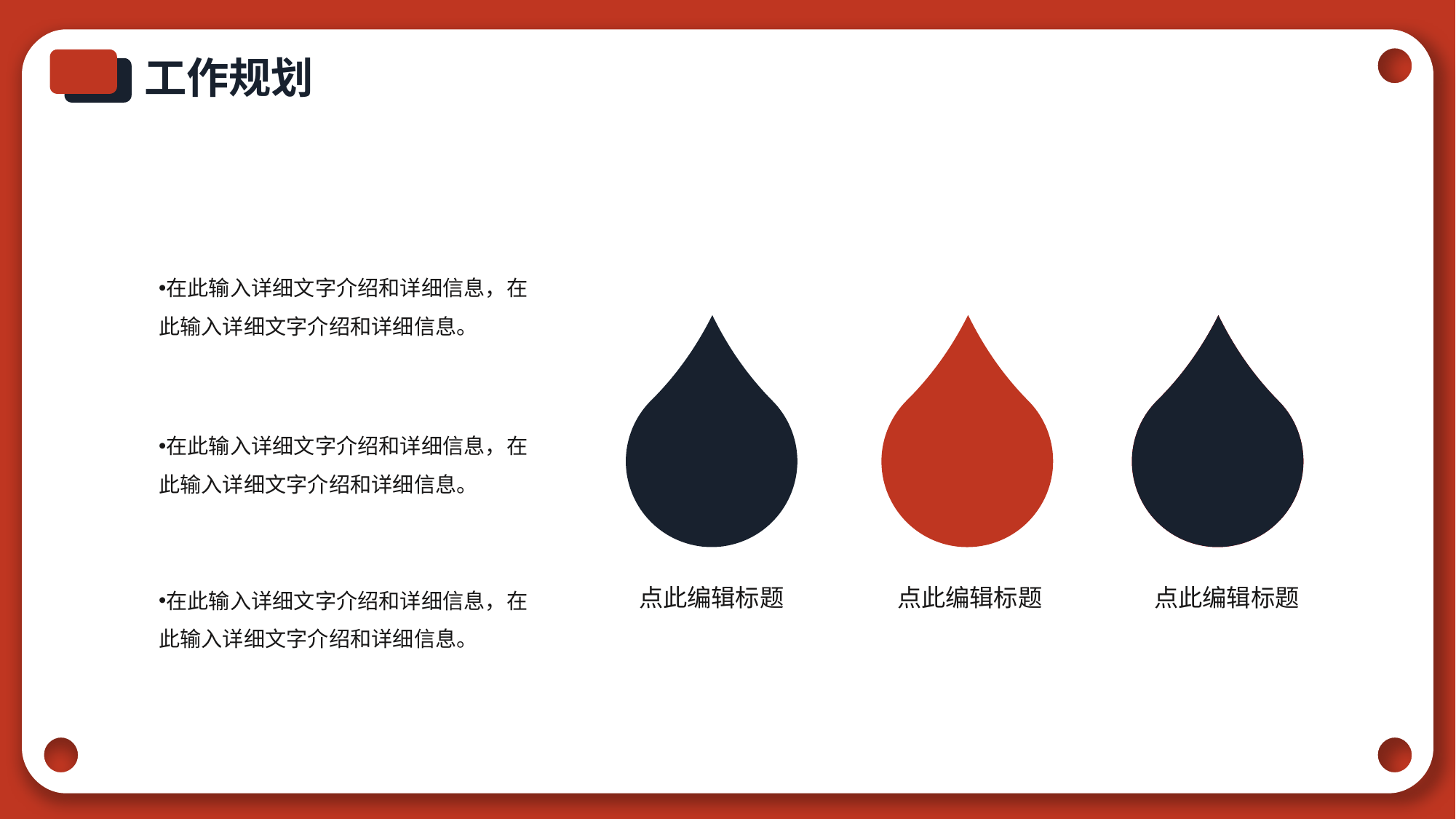

工作规划

在此输入详细文字介绍和详细信息，在此输入详细文字介绍和详细信息。
在此输入详细文字介绍和详细信息，在此输入详细文字介绍和详细信息。
在此输入详细文字介绍和详细信息，在此输入详细文字介绍和详细信息。

点此编辑标题

点此编辑标题

点此编辑标题